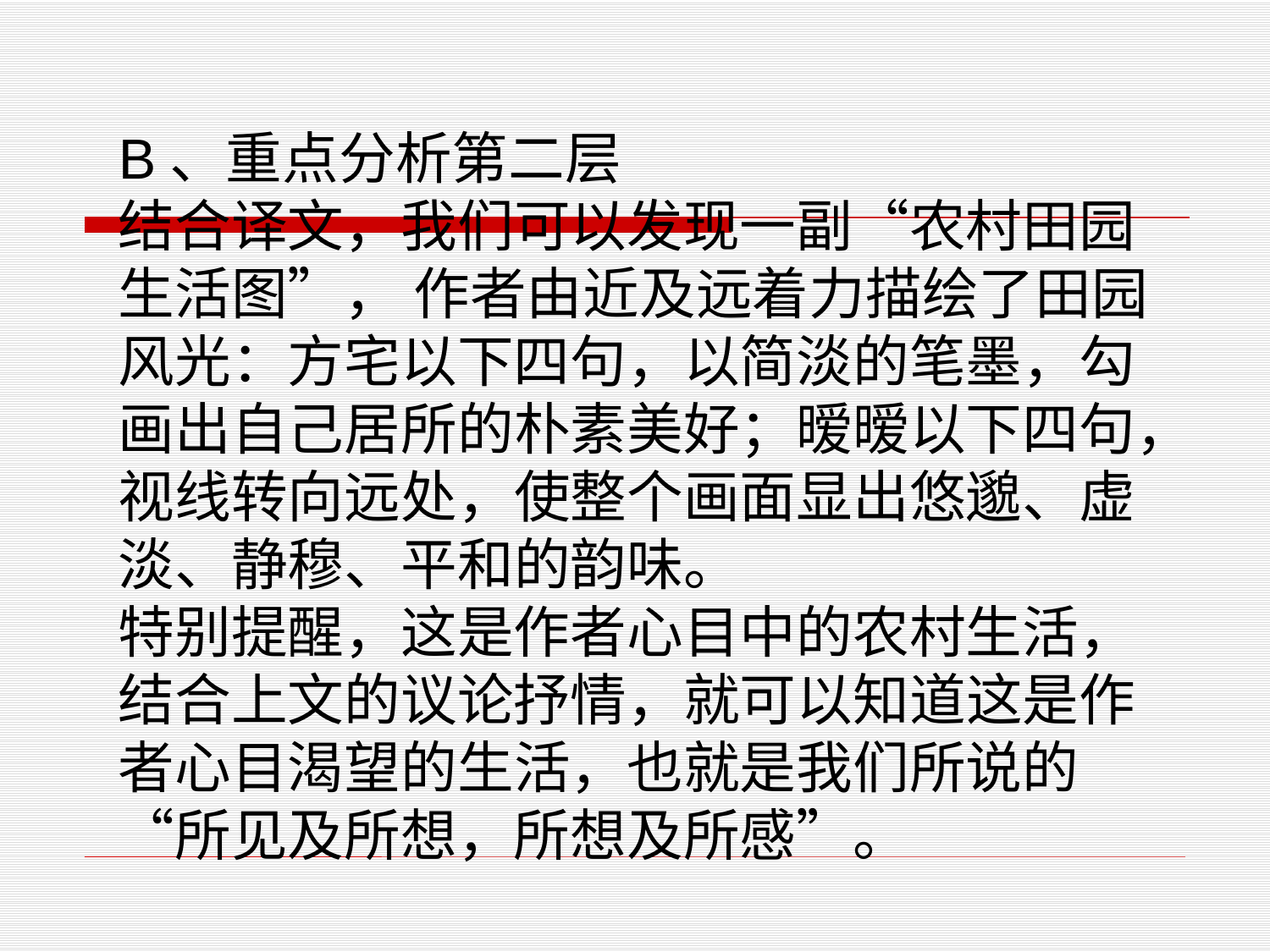

B、重点分析第二层
结合译文，我们可以发现一副“农村田园生活图”， 作者由近及远着力描绘了田园风光：方宅以下四句，以简淡的笔墨，勾画出自己居所的朴素美好；暧暧以下四句，视线转向远处，使整个画面显出悠邈、虚淡、静穆、平和的韵味。
特别提醒，这是作者心目中的农村生活，结合上文的议论抒情，就可以知道这是作者心目渴望的生活，也就是我们所说的“所见及所想，所想及所感”。